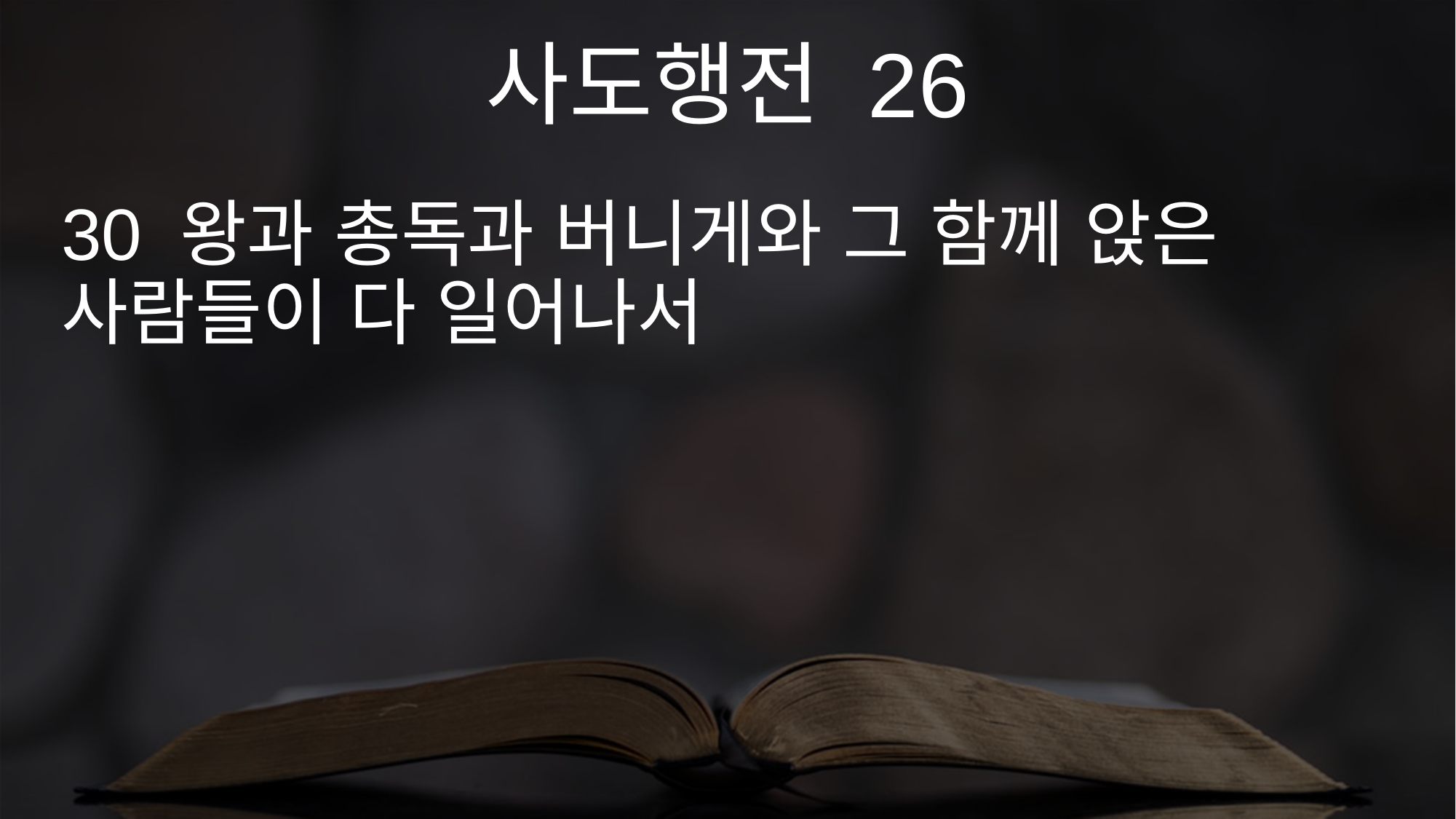

사도행전 26
30 왕과 총독과 버니게와 그 함께 앉은 사람들이 다 일어나서